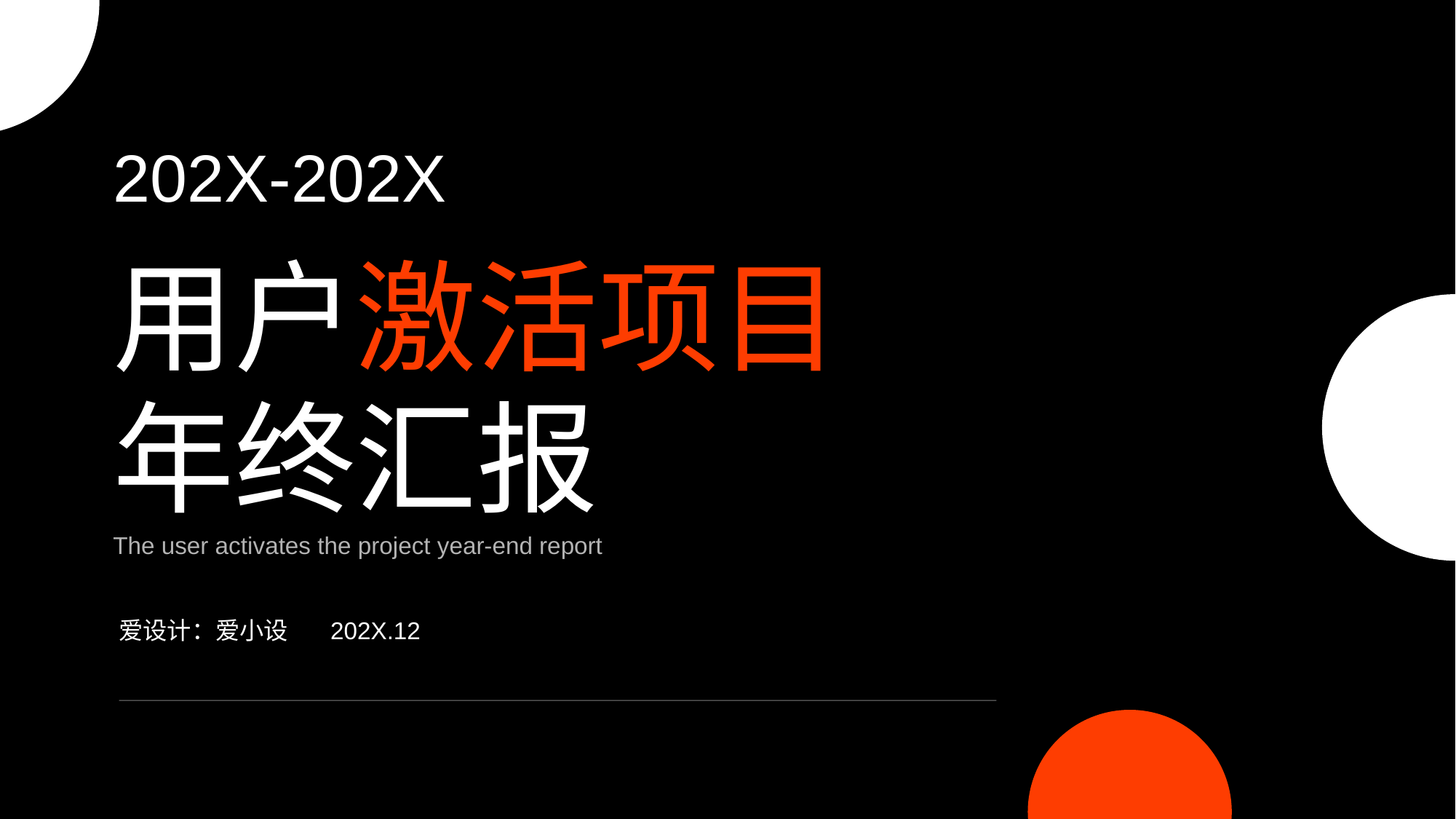

202X-202X
用户激活项目

年终汇报
The user activates the project year-end report
爱设计：爱小设
202X.12